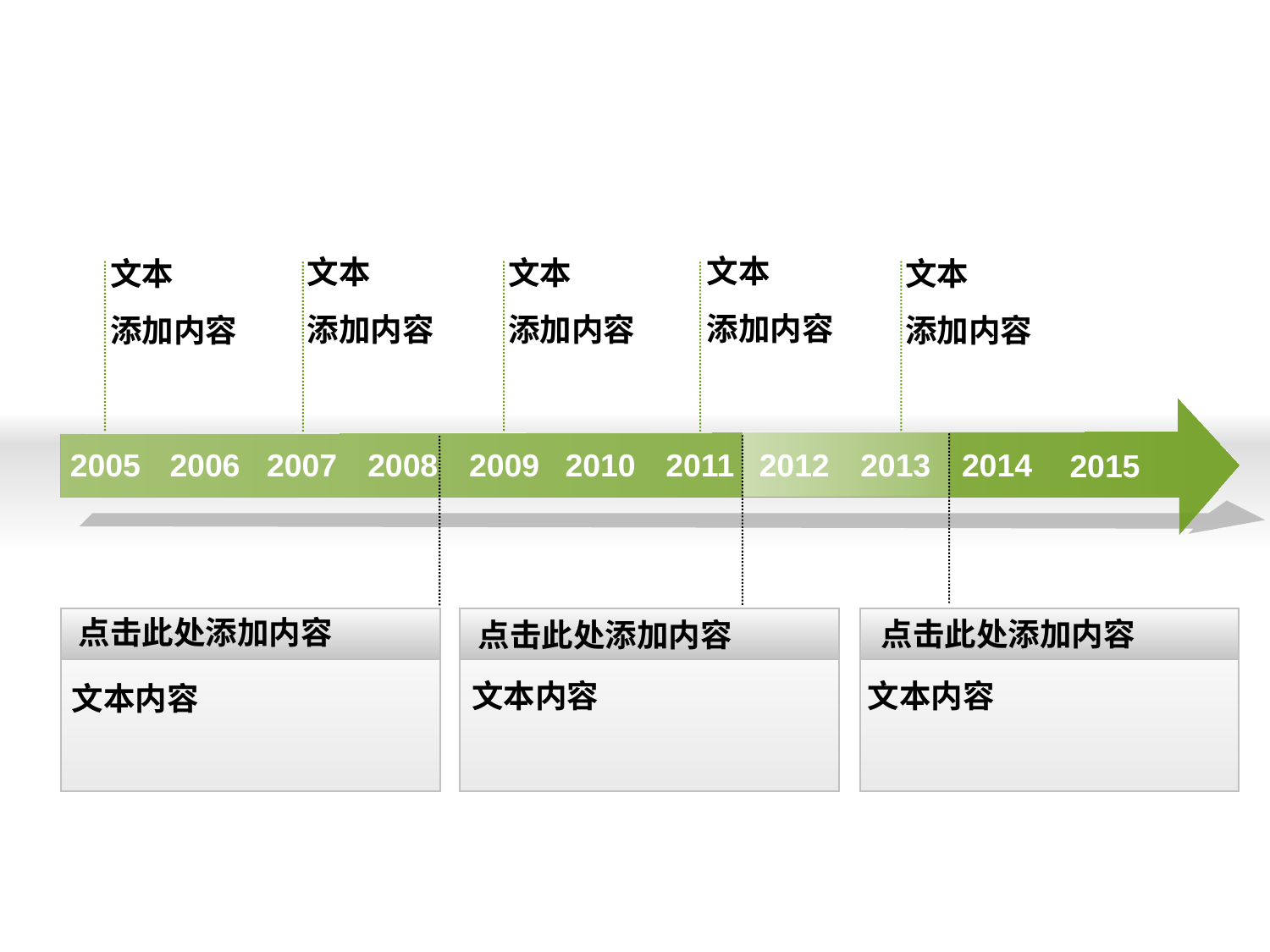

文本
添加内容

文本
添加内容

文本
添加内容

文本
添加内容

文本
添加内容

2005
2006
2007
2008
2009
2010
2011
2012
2013
2014
2015
点击此处添加内容

点击此处添加内容

点击此处添加内容

文本内容

文本内容

文本内容